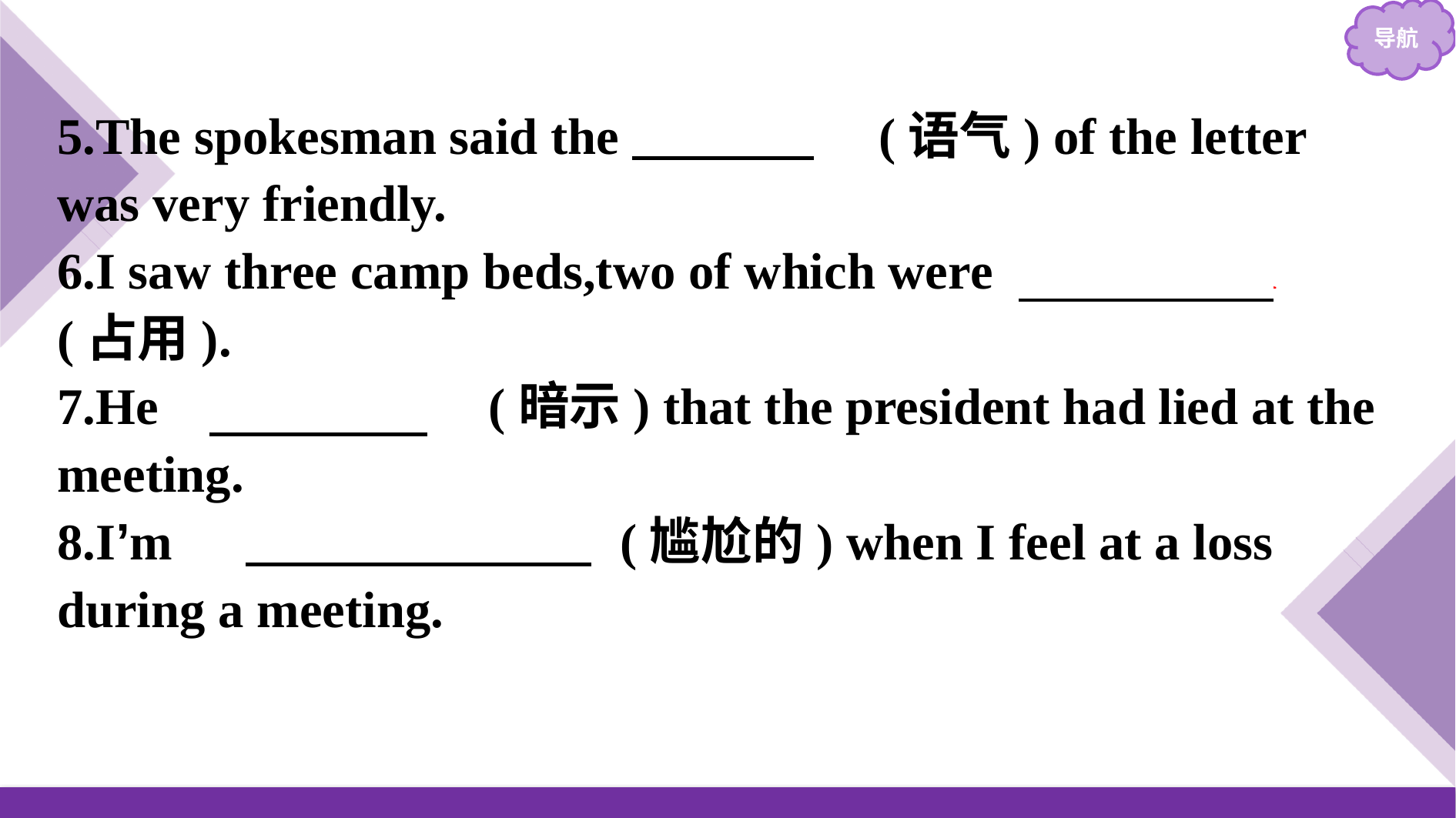

5.The spokesman said the 　tone　(语气) of the letter was very friendly.
6.I saw three camp beds,two of which were 　occupied　(占用).
7.He 　implied　(暗示) that the president had lied at the meeting.
8.I’m 　embarrassed　(尴尬的) when I feel at a loss during a meeting.